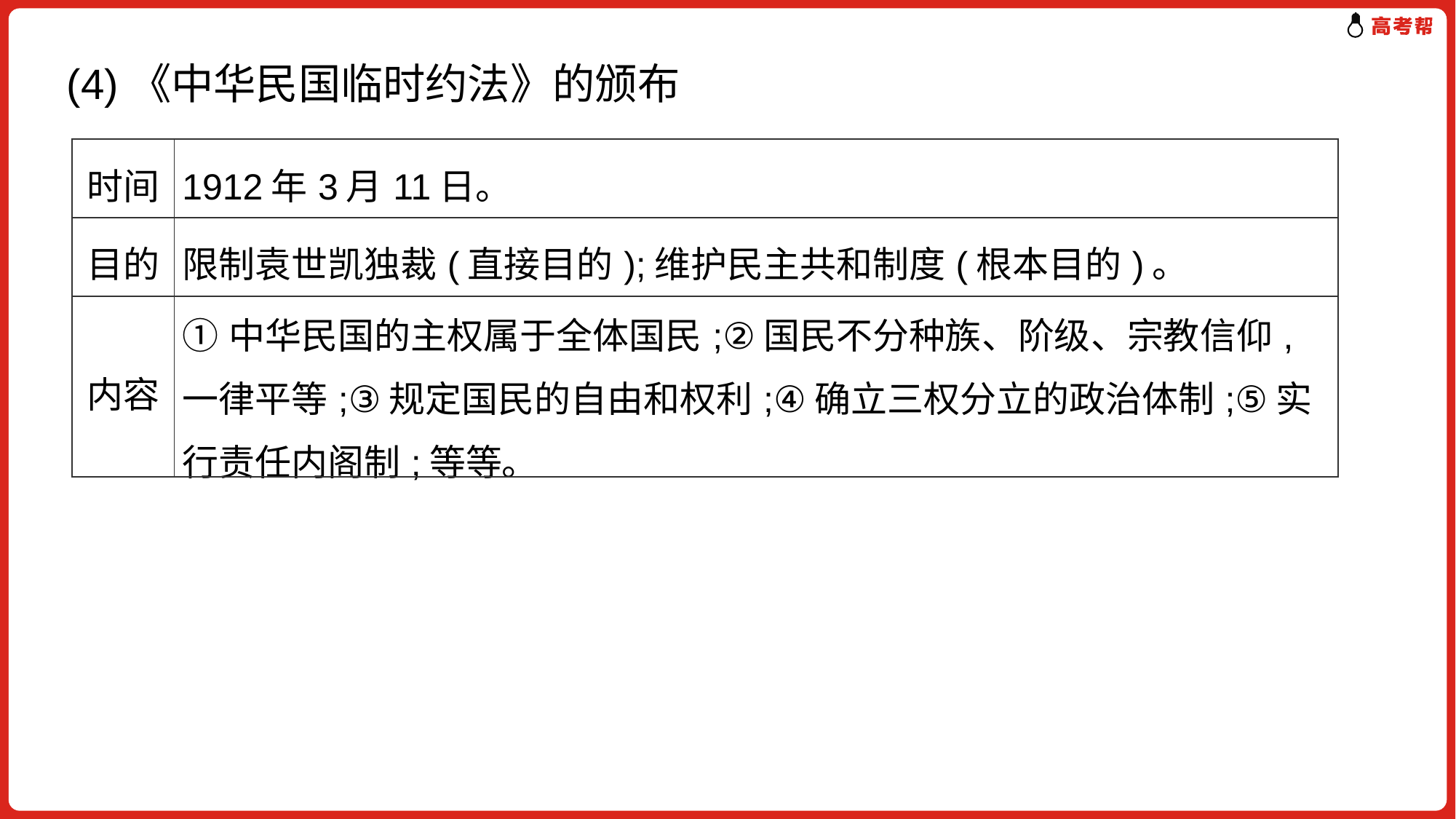

(4)《中华民国临时约法》的颁布
| 时间 | 1912年3月11日。 |
| --- | --- |
| 目的 | 限制袁世凯独裁(直接目的);维护民主共和制度(根本目的)。 |
| 内容 | ①中华民国的主权属于全体国民;②国民不分种族、阶级、宗教信仰,一律平等;③规定国民的自由和权利;④确立三权分立的政治体制;⑤实行责任内阁制;等等。 |